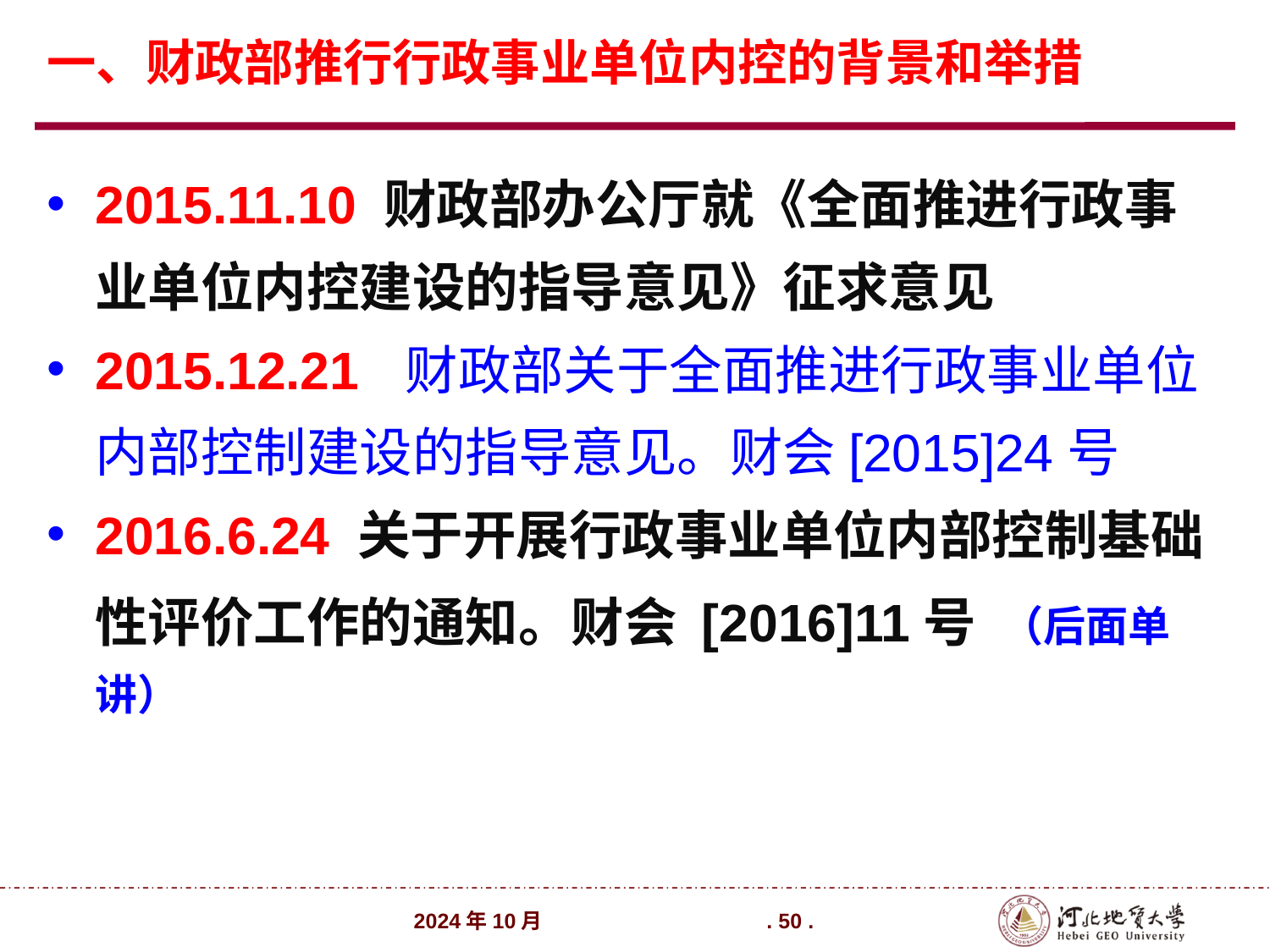

一、财政部推行行政事业单位内控的背景和举措
2015.11.10 财政部办公厅就《全面推进行政事业单位内控建设的指导意见》征求意见
2015.12.21  财政部关于全面推进行政事业单位内部控制建设的指导意见。财会[2015]24号
2016.6.24 关于开展行政事业单位内部控制基础性评价工作的通知。财会 [2016]11号  （后面单讲）

2024年10月                                             . 50 .